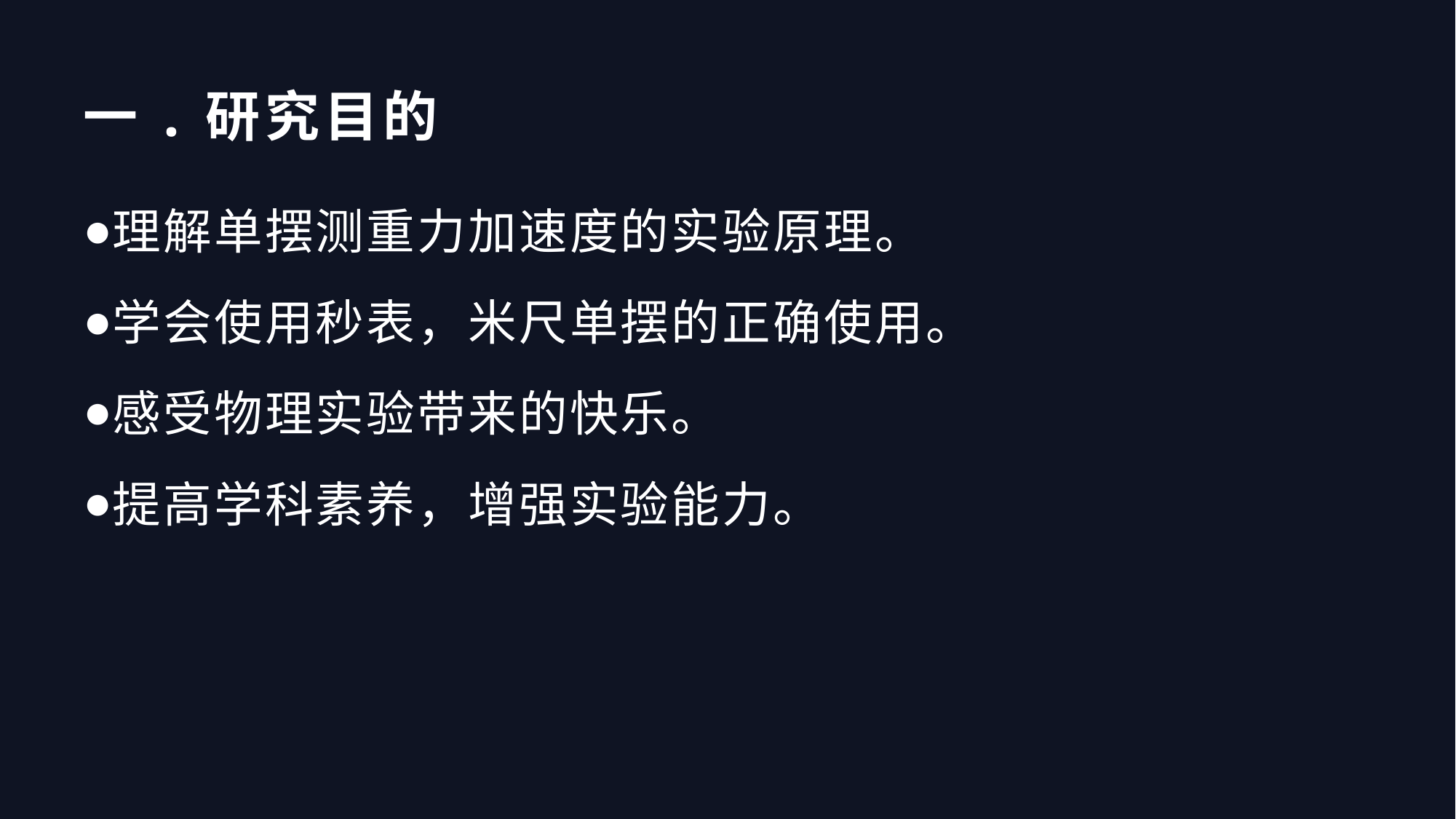

# 一.研究目的
理解单摆测重力加速度的实验原理。
学会使用秒表，米尺单摆的正确使用。
感受物理实验带来的快乐。
提高学科素养，增强实验能力。